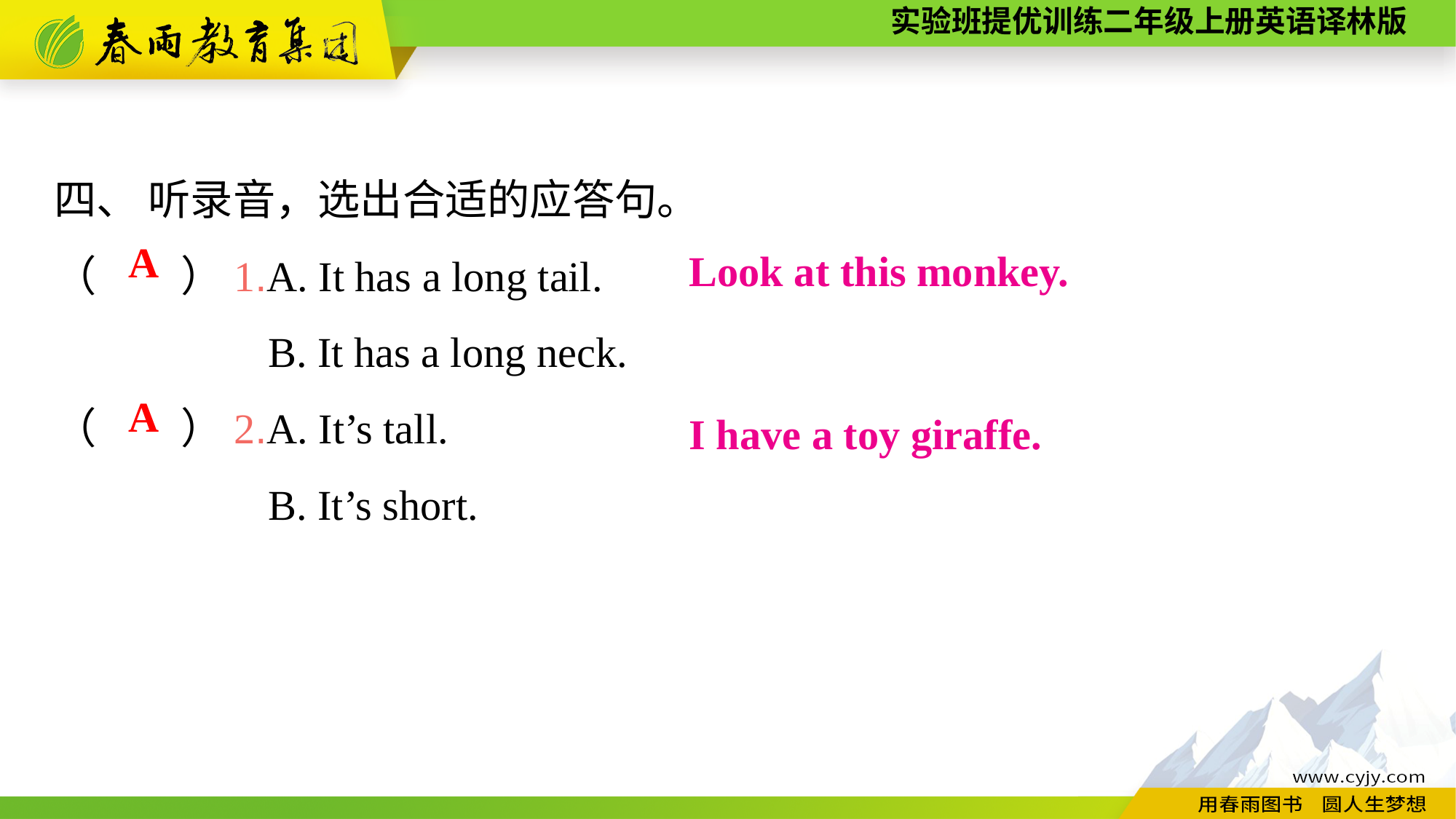

四、 听录音，选出合适的应答句。
（　　）1.A. It has a long tail.
B. It has a long neck.
（　　）2.A. It’s tall.
B. It’s short.
A
Look at this monkey.
A
I have a toy giraffe.